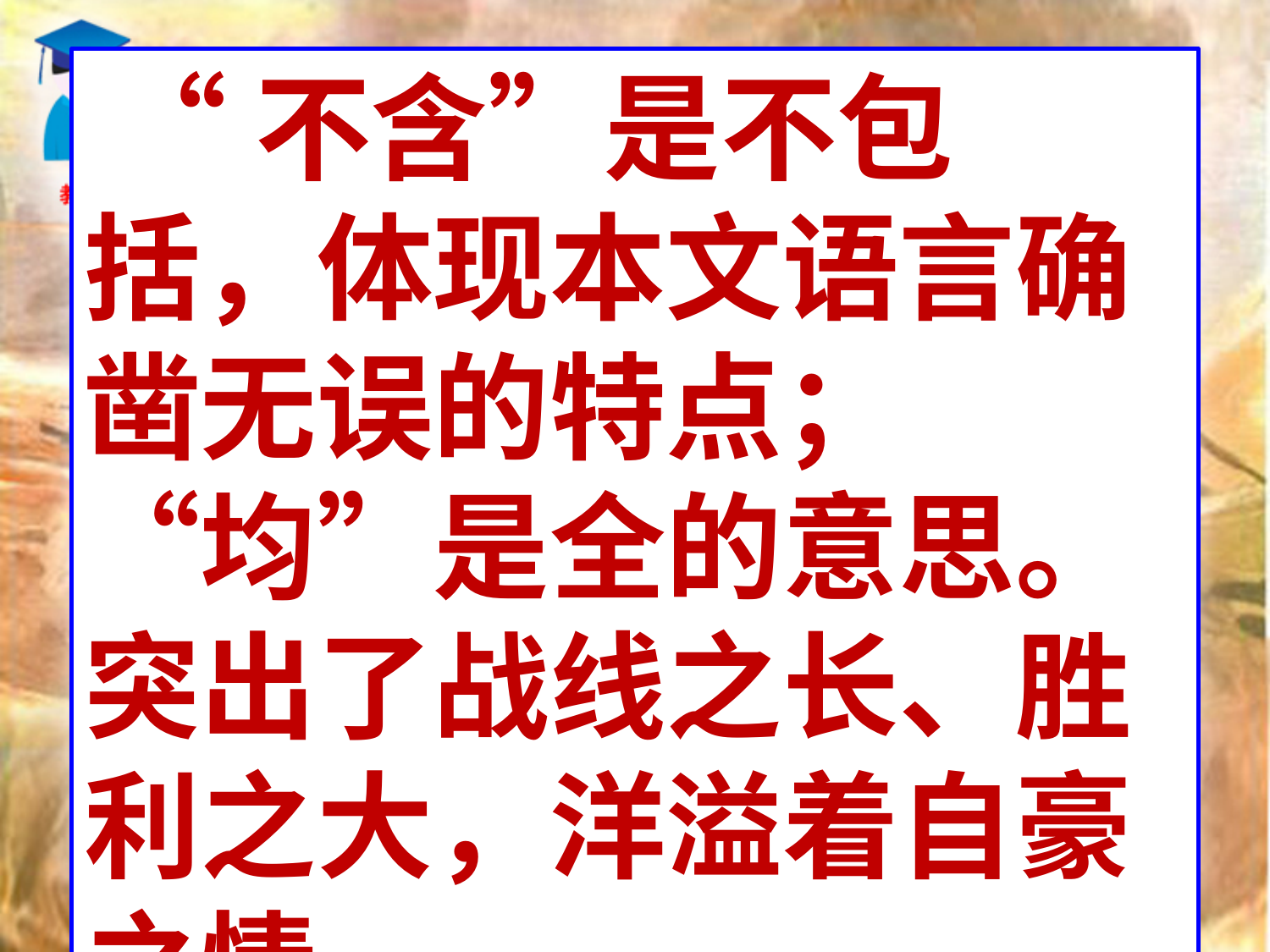

“不含”是不包括，体现本文语言确凿无误的特点；“均”是全的意思。突出了战线之长、胜利之大，洋溢着自豪之情。